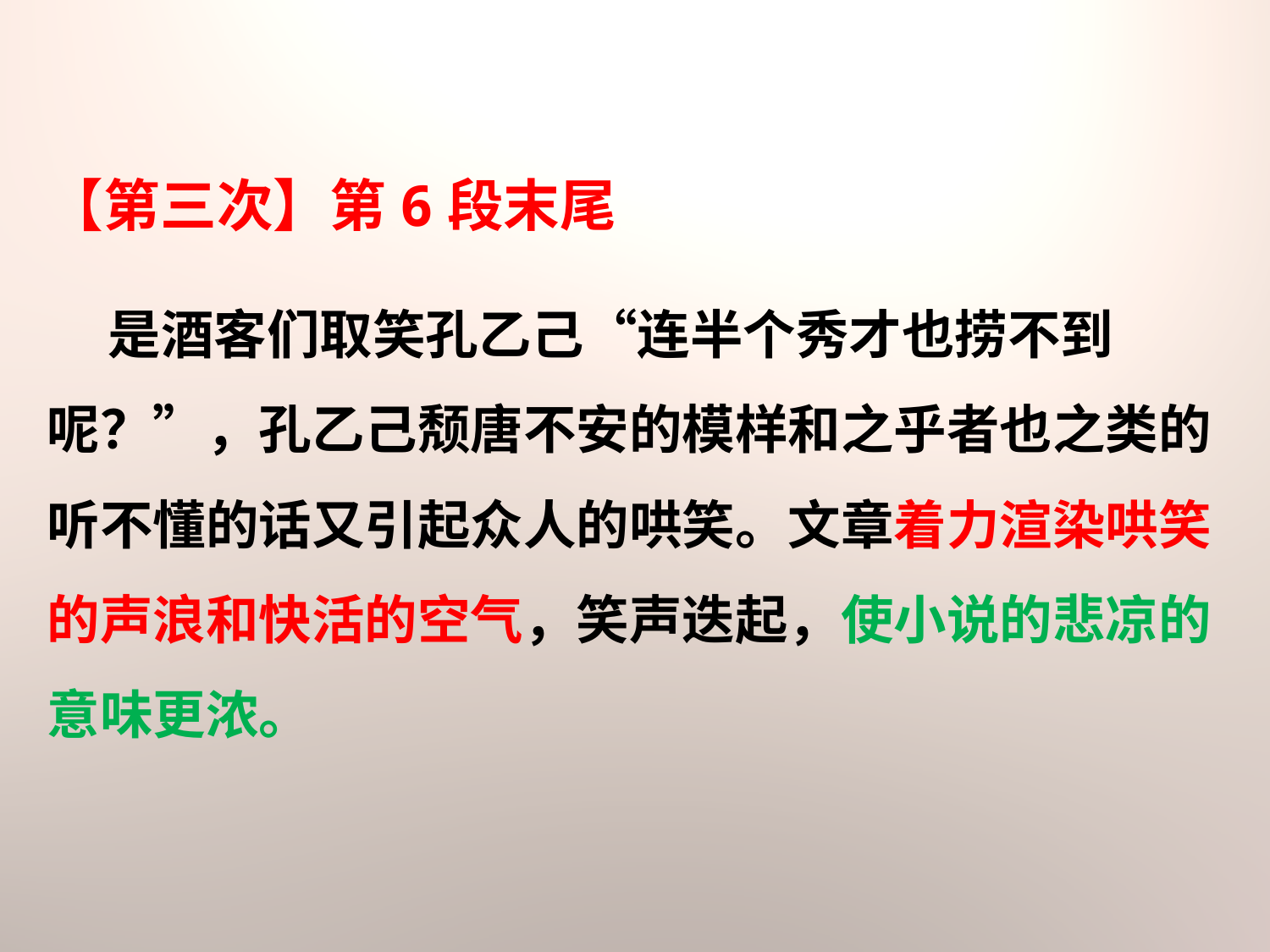

【第三次】第6段末尾
    是酒客们取笑孔乙己“连半个秀才也捞不到呢？”，孔乙己颓唐不安的模样和之乎者也之类的听不懂的话又引起众人的哄笑。文章着力渲染哄笑的声浪和快活的空气，笑声迭起，使小说的悲凉的意味更浓。